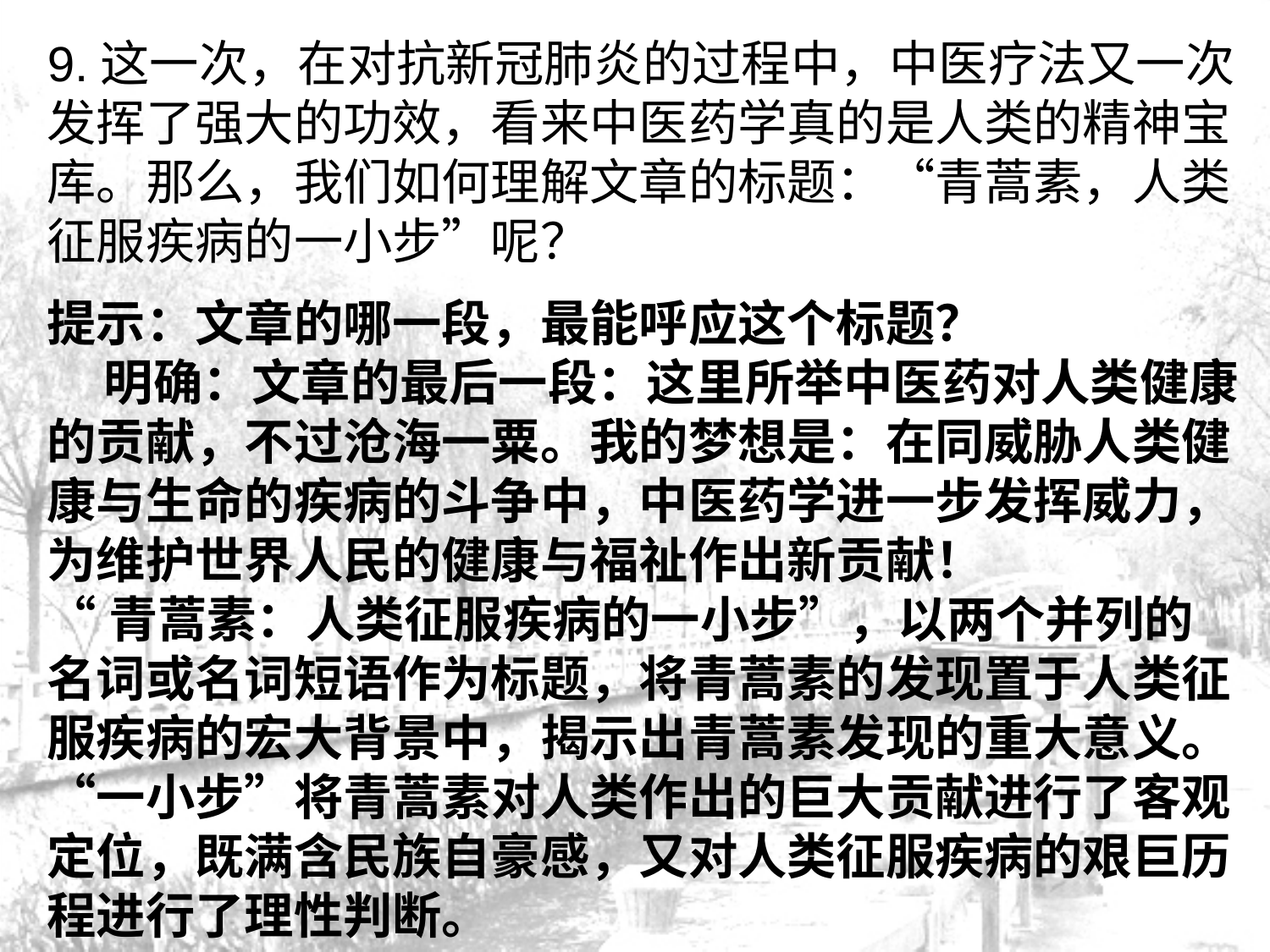

9.这一次，在对抗新冠肺炎的过程中，中医疗法又一次发挥了强大的功效，看来中医药学真的是人类的精神宝库。那么，我们如何理解文章的标题：“青蒿素，人类征服疾病的一小步”呢？

提示：文章的哪一段，最能呼应这个标题？
    明确：文章的最后一段：这里所举中医药对人类健康的贡献，不过沧海一粟。我的梦想是：在同威胁人类健康与生命的疾病的斗争中，中医药学进一步发挥威力，为维护世界人民的健康与福祉作出新贡献！
“青蒿素：人类征服疾病的一小步”，以两个并列的名词或名词短语作为标题，将青蒿素的发现置于人类征服疾病的宏大背景中，揭示出青蒿素发现的重大意义。“一小步”将青蒿素对人类作出的巨大贡献进行了客观定位，既满含民族自豪感，又对人类征服疾病的艰巨历程进行了理性判断。